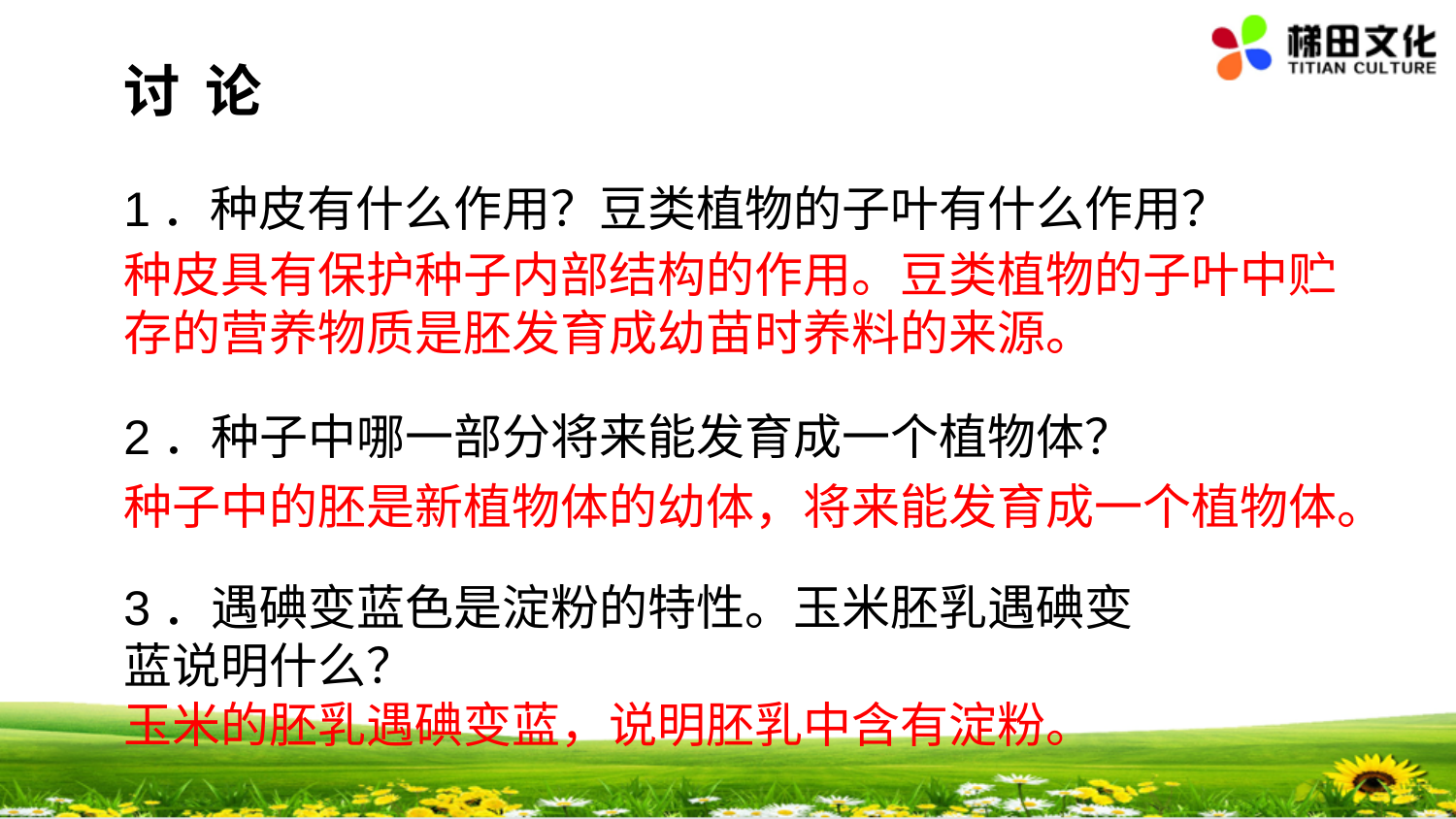

讨  论
1．种皮有什么作用？豆类植物的子叶有什么作用？
种皮具有保护种子内部结构的作用。豆类植物的子叶中贮存的营养物质是胚发育成幼苗时养料的来源。
2．种子中哪一部分将来能发育成一个植物体？
种子中的胚是新植物体的幼体，将来能发育成一个植物体。
3．遇碘变蓝色是淀粉的特性。玉米胚乳遇碘变蓝说明什么？
玉米的胚乳遇碘变蓝，说明胚乳中含有淀粉。